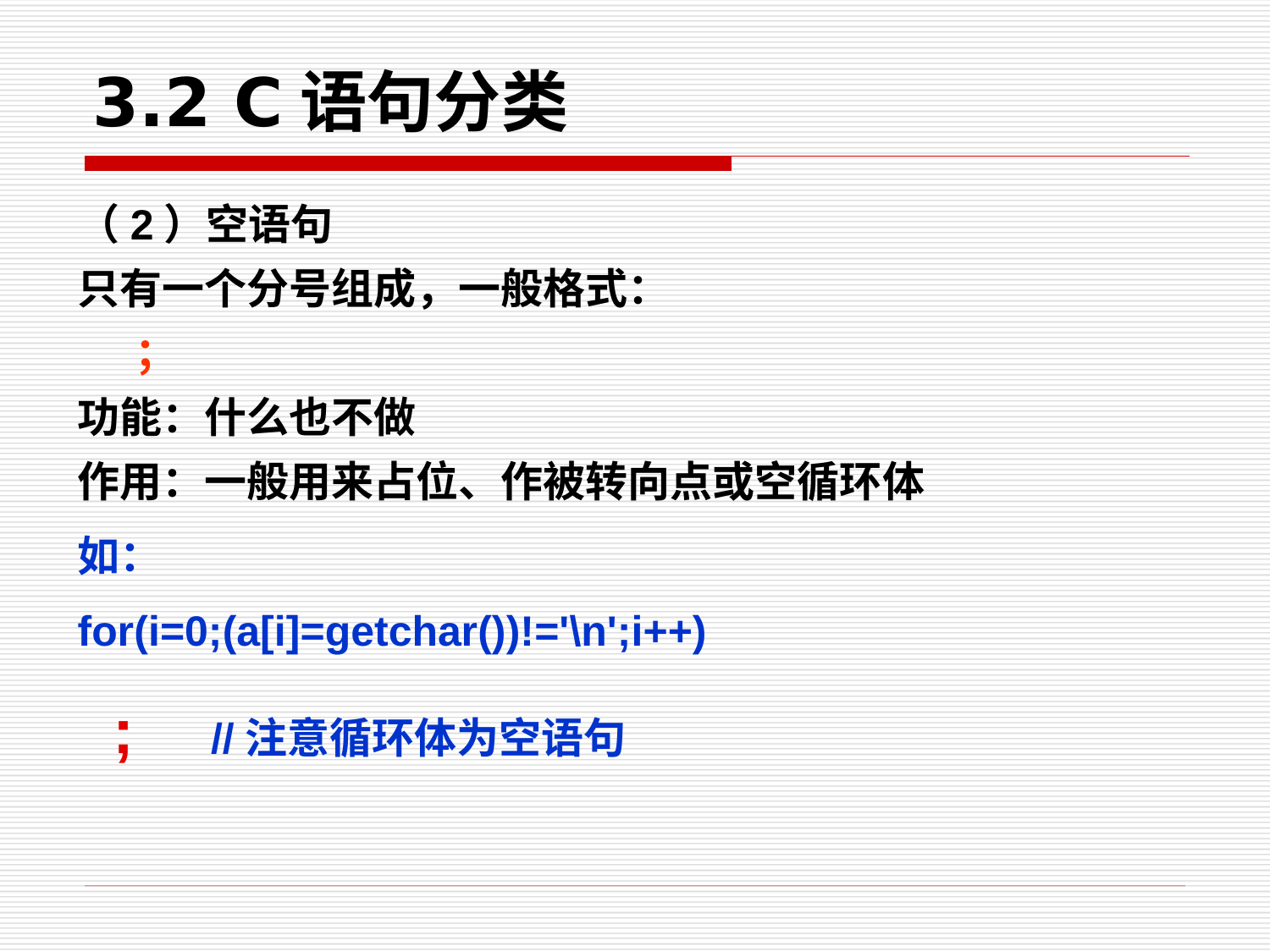

# 3.2 C语句分类
（2）空语句
只有一个分号组成，一般格式：
     ；
功能：什么也不做
作用：一般用来占位、作被转向点或空循环体
如：
for(i=0;(a[i]=getchar())!='\n';i++)
   ;      //注意循环体为空语句